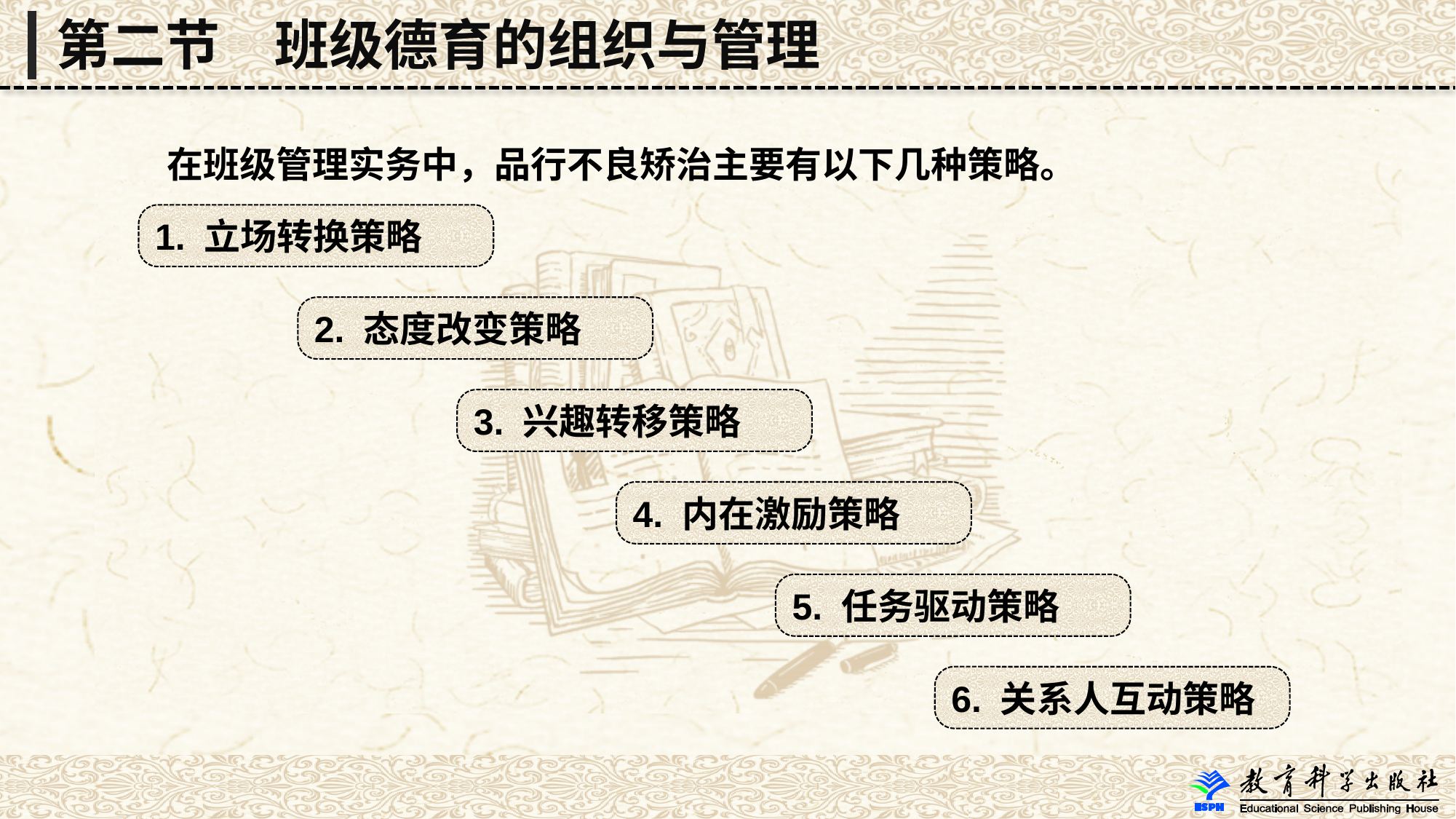

第二节　班级德育的组织与管理
       在班级管理实务中，品行不良矫治主要有以下几种策略。
1. 立场转换策略
2. 态度改变策略
3. 兴趣转移策略
4. 内在激励策略
5. 任务驱动策略
6. 关系人互动策略